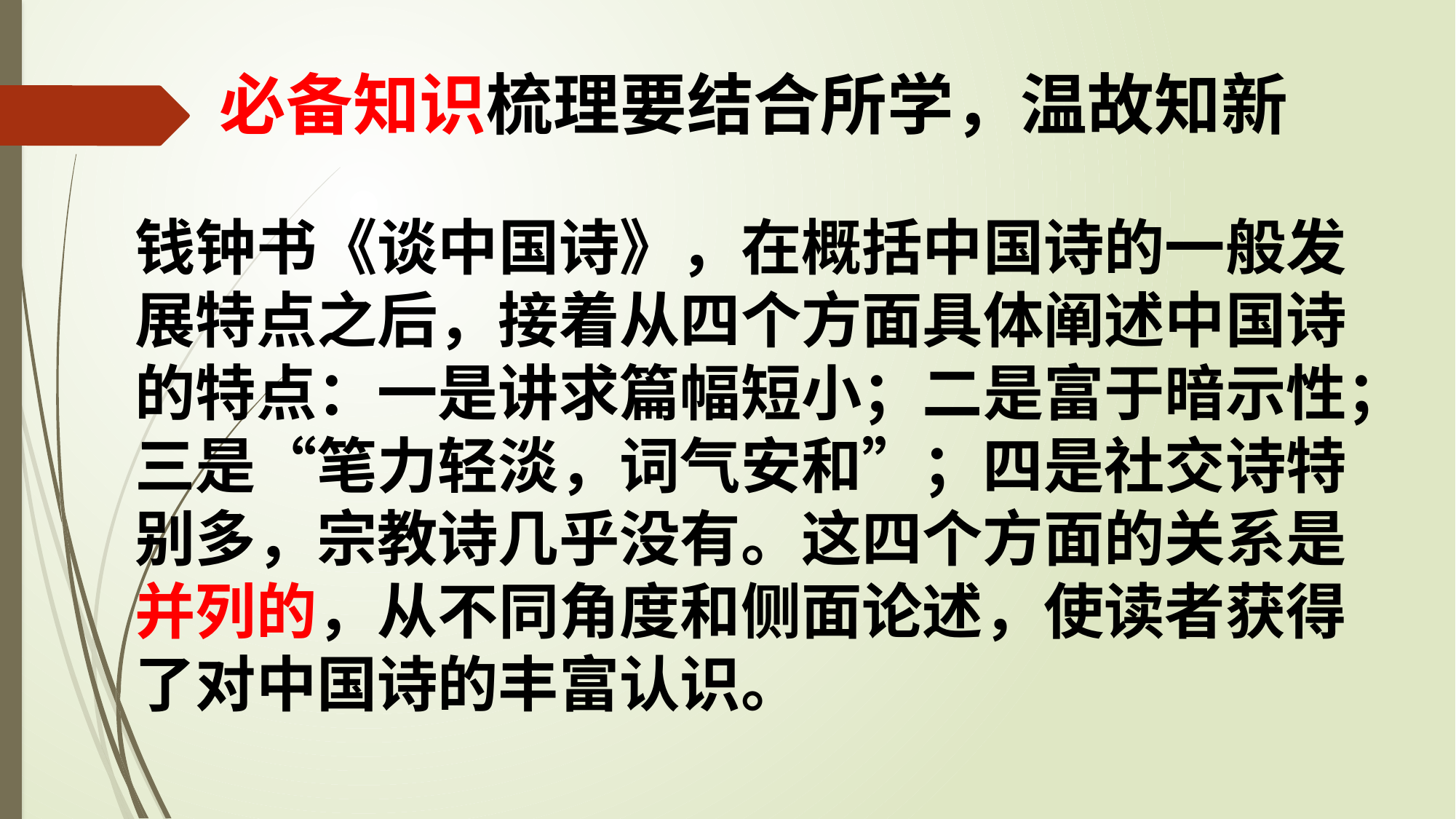

必备知识梳理要结合所学，温故知新
钱钟书《谈中国诗》，在概括中国诗的一般发展特点之后，接着从四个方面具体阐述中国诗的特点：一是讲求篇幅短小；二是富于暗示性；三是“笔力轻淡，词气安和”；四是社交诗特别多，宗教诗几乎没有。这四个方面的关系是并列的，从不同角度和侧面论述，使读者获得了对中国诗的丰富认识。